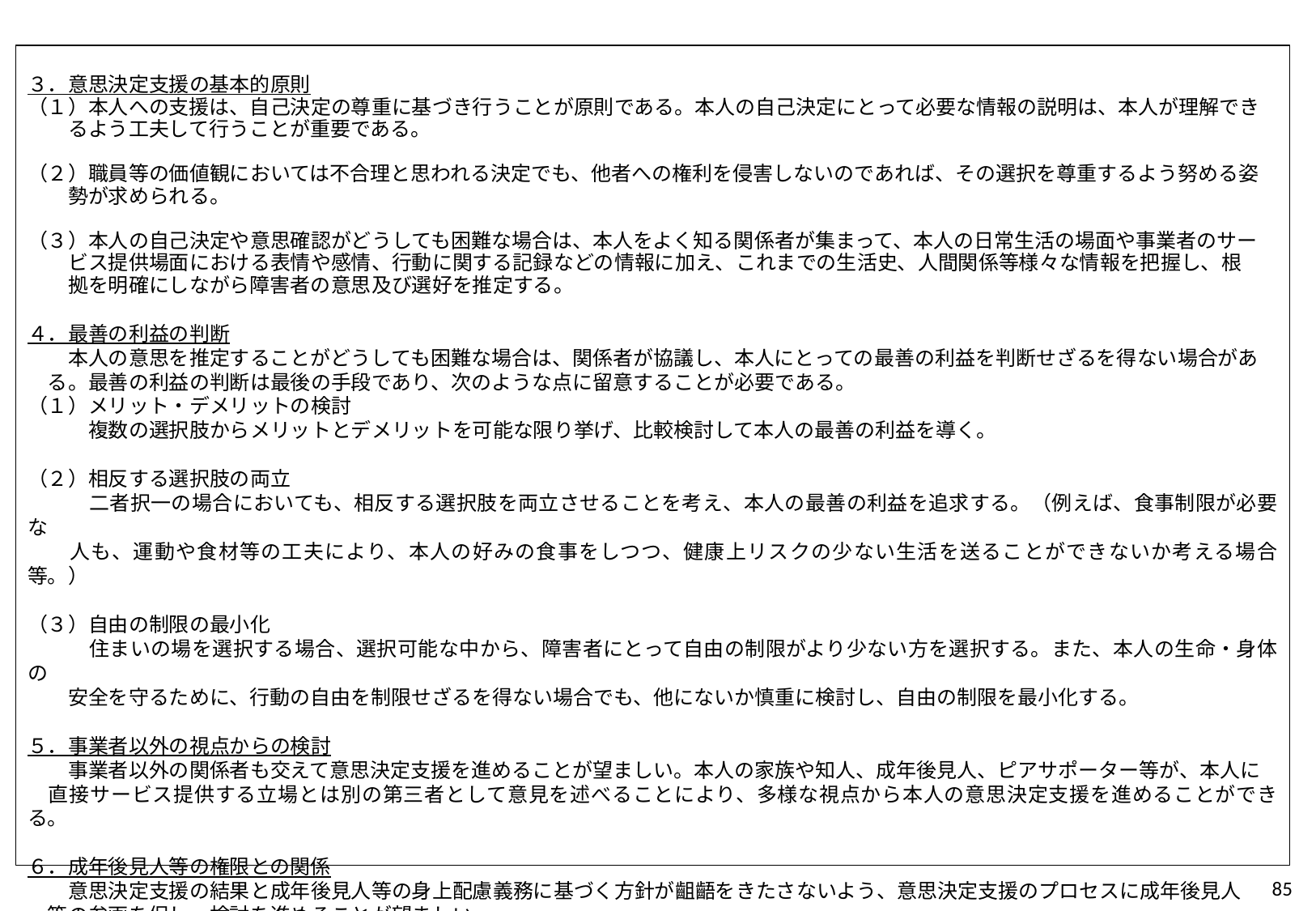

３．意思決定支援の基本的原則
（１）本人への支援は、自己決定の尊重に基づき行うことが原則である。本人の自己決定にとって必要な情報の説明は、本人が理解でき
　　るよう工夫して行うことが重要である。

（２）職員等の価値観においては不合理と思われる決定でも、他者への権利を侵害しないのであれば、その選択を尊重するよう努める姿
　　勢が求められる。

（３）本人の自己決定や意思確認がどうしても困難な場合は、本人をよく知る関係者が集まって、本人の日常生活の場面や事業者のサー
　　ビス提供場面における表情や感情、行動に関する記録などの情報に加え、これまでの生活史、人間関係等様々な情報を把握し、根
　　拠を明確にしながら障害者の意思及び選好を推定する。

４．最善の利益の判断
　　本人の意思を推定することがどうしても困難な場合は、関係者が協議し、本人にとっての最善の利益を判断せざるを得ない場合があ
　る。最善の利益の判断は最後の手段であり、次のような点に留意することが必要である。
（１）メリット・デメリットの検討
　　　複数の選択肢からメリットとデメリットを可能な限り挙げ、比較検討して本人の最善の利益を導く。

（２）相反する選択肢の両立
　　　二者択一の場合においても、相反する選択肢を両立させることを考え、本人の最善の利益を追求する。（例えば、食事制限が必要な
　　人も、運動や食材等の工夫により、本人の好みの食事をしつつ、健康上リスクの少ない生活を送ることができないか考える場合等。）

（３）自由の制限の最小化
　　　住まいの場を選択する場合、選択可能な中から、障害者にとって自由の制限がより少ない方を選択する。また、本人の生命・身体の
　　安全を守るために、行動の自由を制限せざるを得ない場合でも、他にないか慎重に検討し、自由の制限を最小化する。

５．事業者以外の視点からの検討
　　事業者以外の関係者も交えて意思決定支援を進めることが望ましい。本人の家族や知人、成年後見人、ピアサポーター等が、本人に
　直接サービス提供する立場とは別の第三者として意見を述べることにより、多様な視点から本人の意思決定支援を進めることができる。

６．成年後見人等の権限との関係
　　意思決定支援の結果と成年後見人等の身上配慮義務に基づく方針が齟齬をきたさないよう、意思決定支援のプロセスに成年後見人
　等の参画を促し、検討を進めることが望ましい。
85